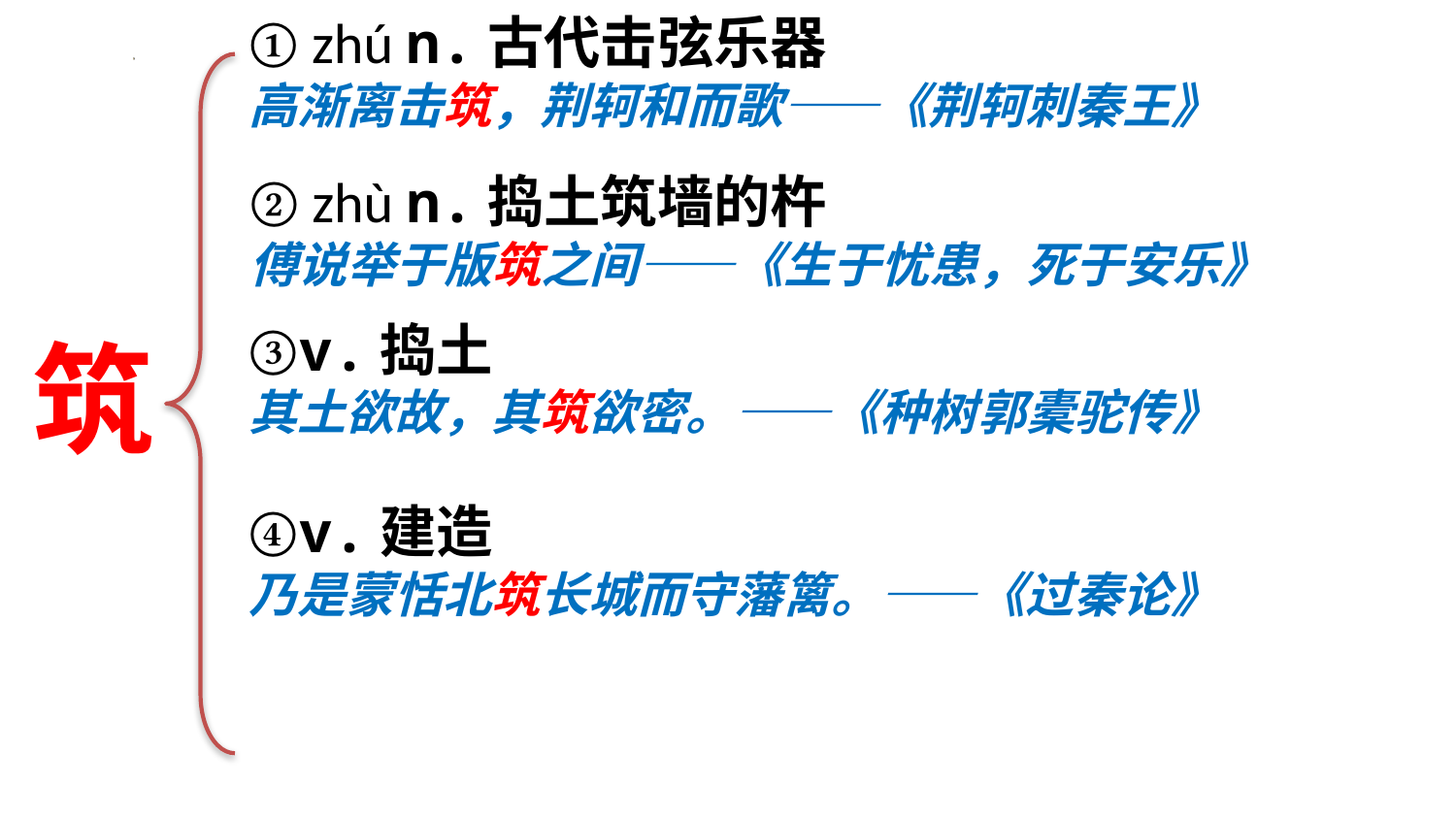

① zhú n.古代击弦乐器
高渐离击筑，荆轲和而歌——《荆轲刺秦王》

② zhù n.捣土筑墙的杵
傅说举于版筑之间——《生于忧患，死于安乐》
③v.捣土
其土欲故，其筑欲密。——《种树郭橐驼传》
筑
④v.建造
乃是蒙恬北筑长城而守藩篱。——《过秦论》